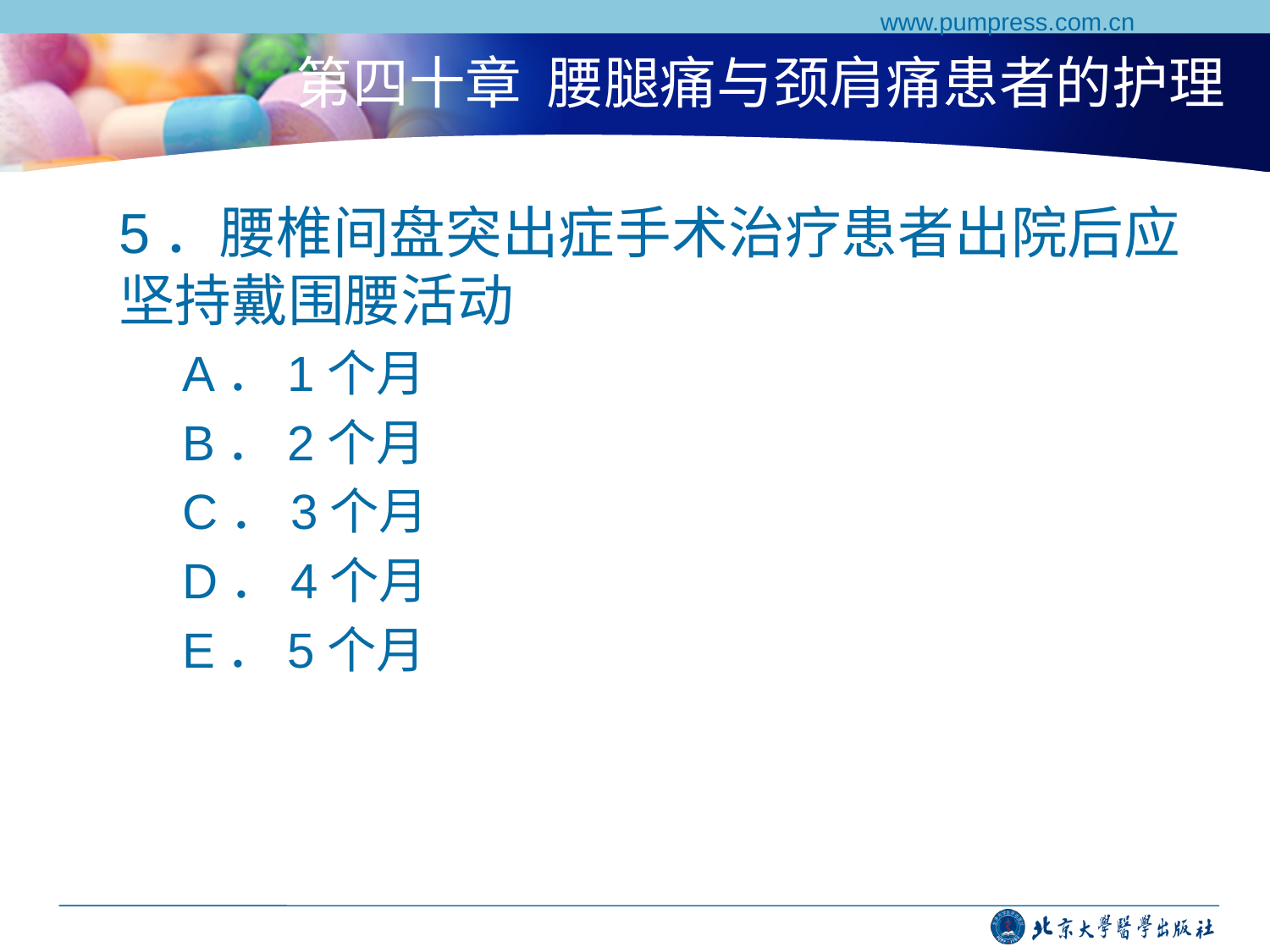

www.pumpress.com.cn
# 第四十章  腰腿痛与颈肩痛患者的护理
5．腰椎间盘突出症手术治疗患者出院后应坚持戴围腰活动
A．1个月
B．2个月
C．3个月
D．4个月
E．5个月